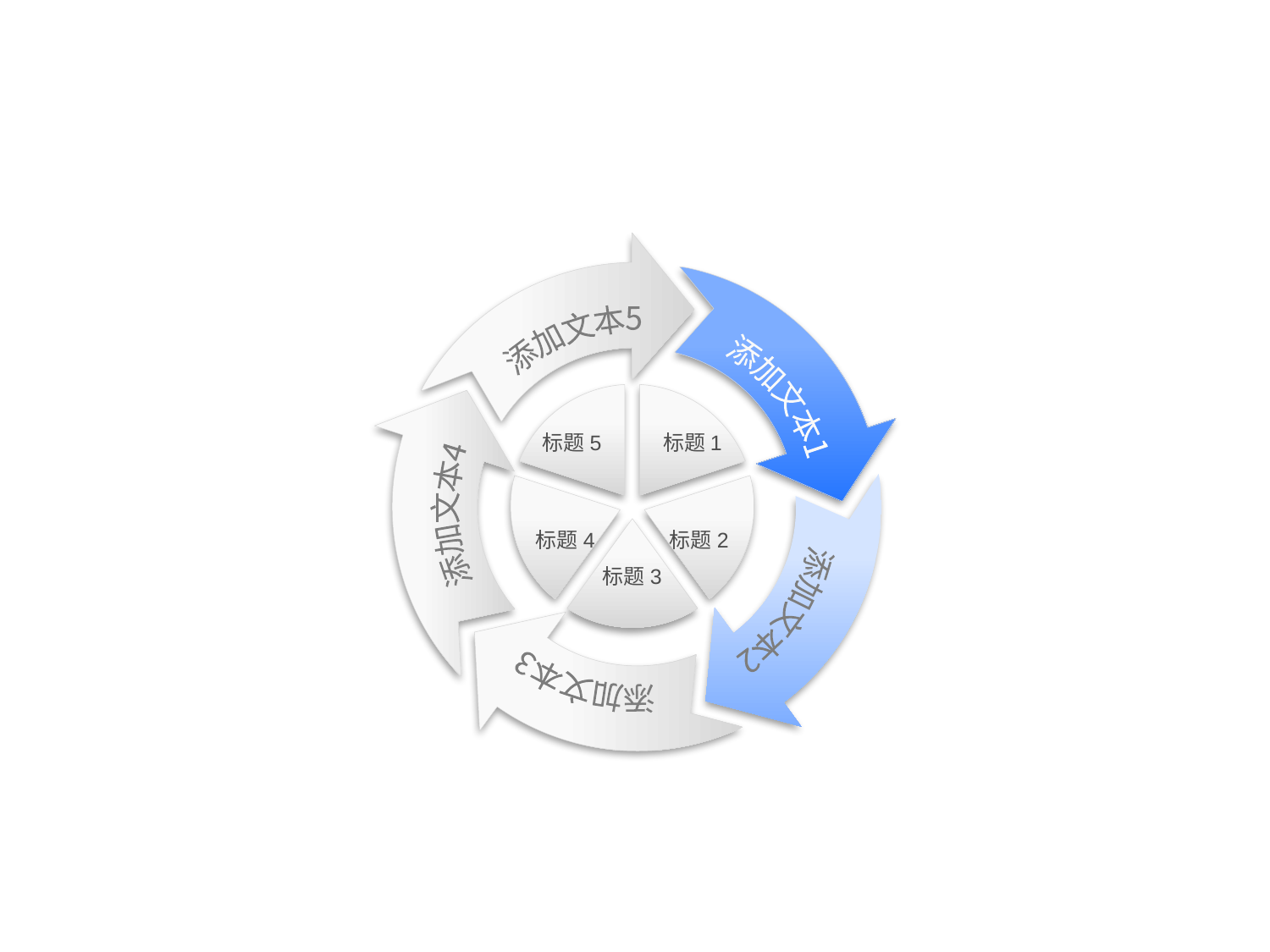

添加文本5

添加文本1
添加文本4

添加文本3

添加文本2

标题5
标题1
标题4
标题2
标题3